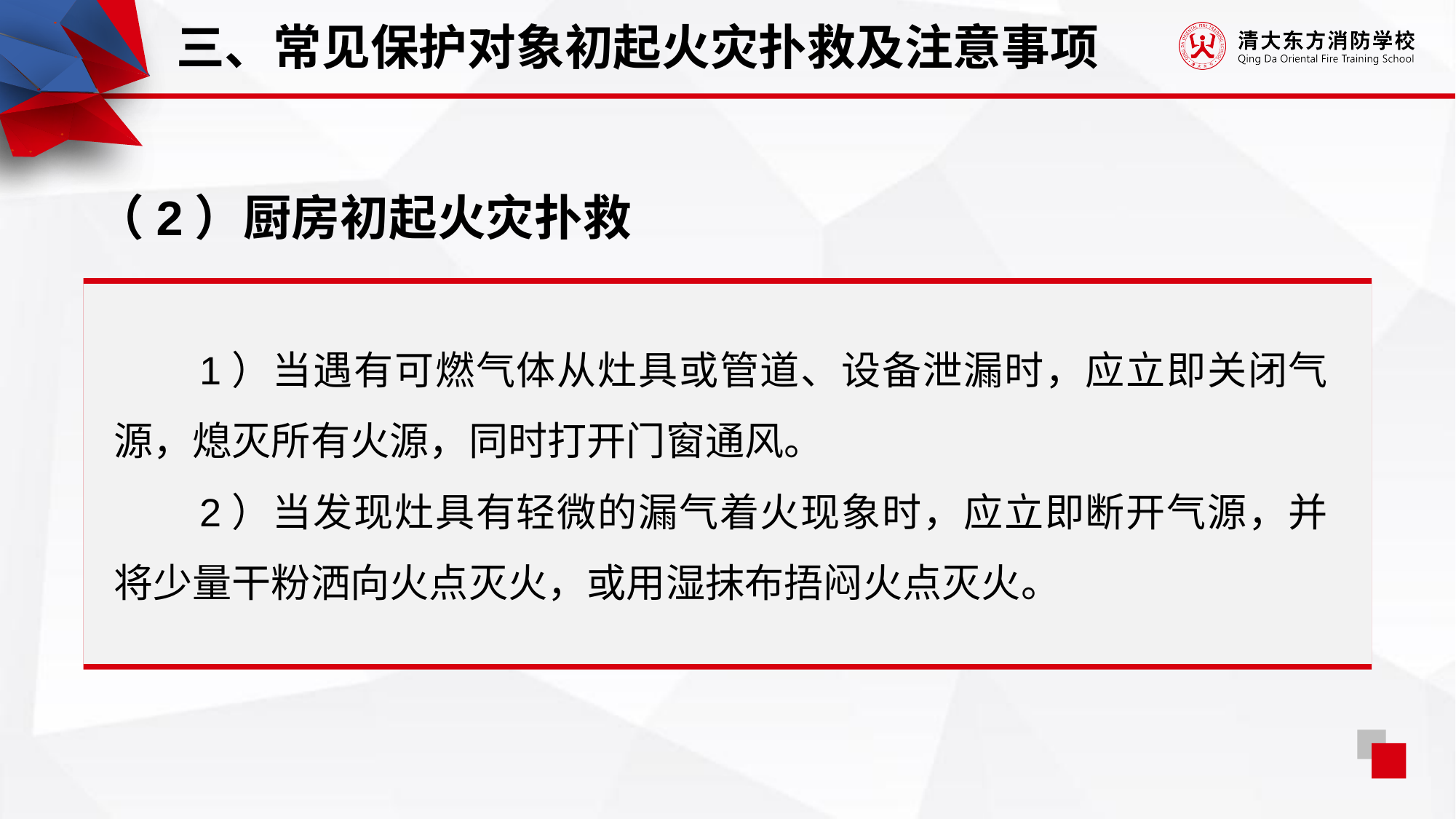

三、常见保护对象初起火灾扑救及注意事项

（2）厨房初起火灾扑救

1）当遇有可燃气体从灶具或管道、设备泄漏时，应立即关闭气源，熄灭所有火源，同时打开门窗通风。
2）当发现灶具有轻微的漏气着火现象时，应立即断开气源，并将少量干粉洒向火点灭火，或用湿抹布捂闷火点灭火。